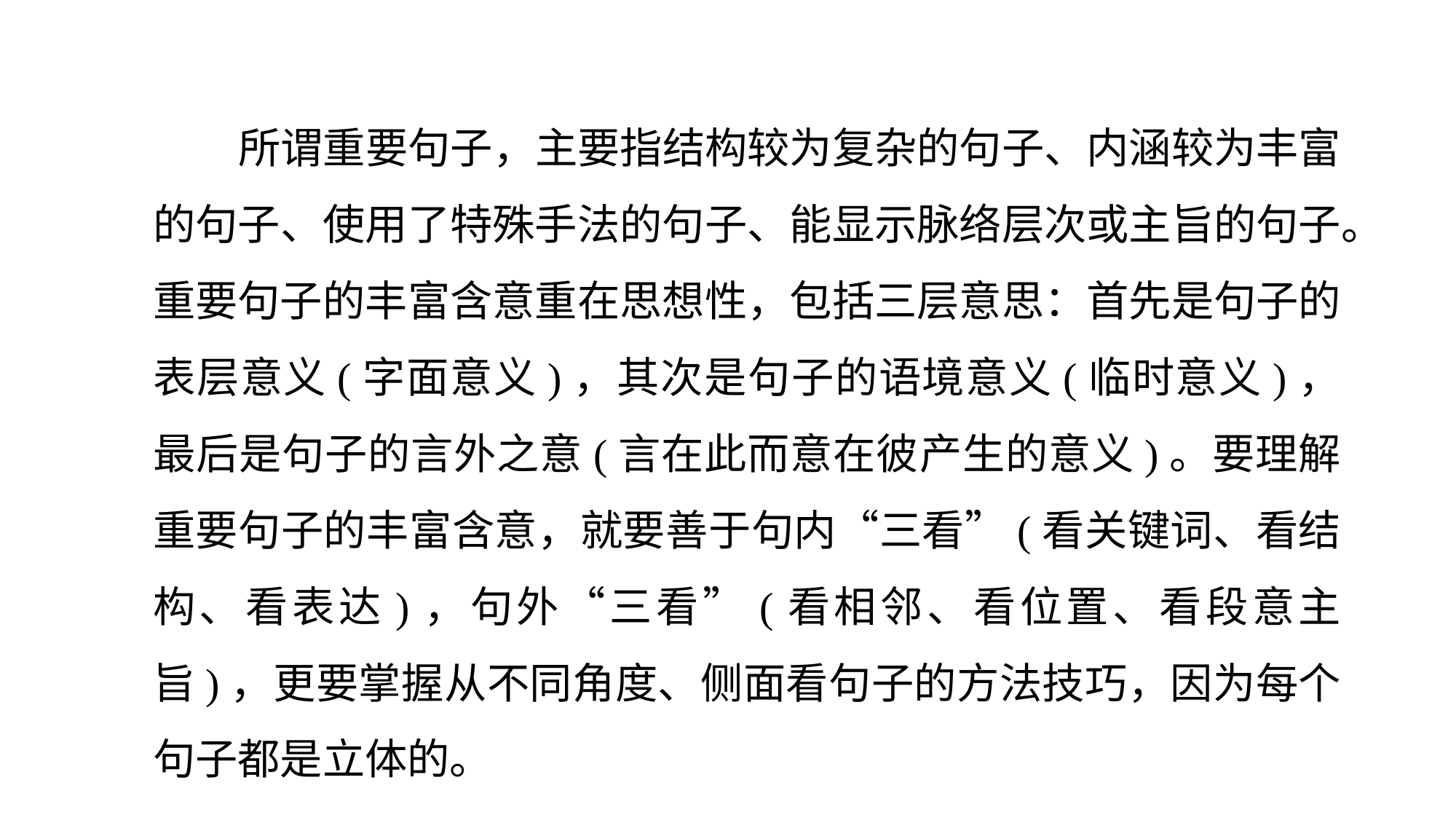

所谓重要句子，主要指结构较为复杂的句子、内涵较为丰富的句子、使用了特殊手法的句子、能显示脉络层次或主旨的句子。重要句子的丰富含意重在思想性，包括三层意思：首先是句子的表层意义(字面意义)，其次是句子的语境意义(临时意义)，最后是句子的言外之意(言在此而意在彼产生的意义)。要理解重要句子的丰富含意，就要善于句内“三看”(看关键词、看结构、看表达)，句外“三看”(看相邻、看位置、看段意主旨)，更要掌握从不同角度、侧面看句子的方法技巧，因为每个句子都是立体的。